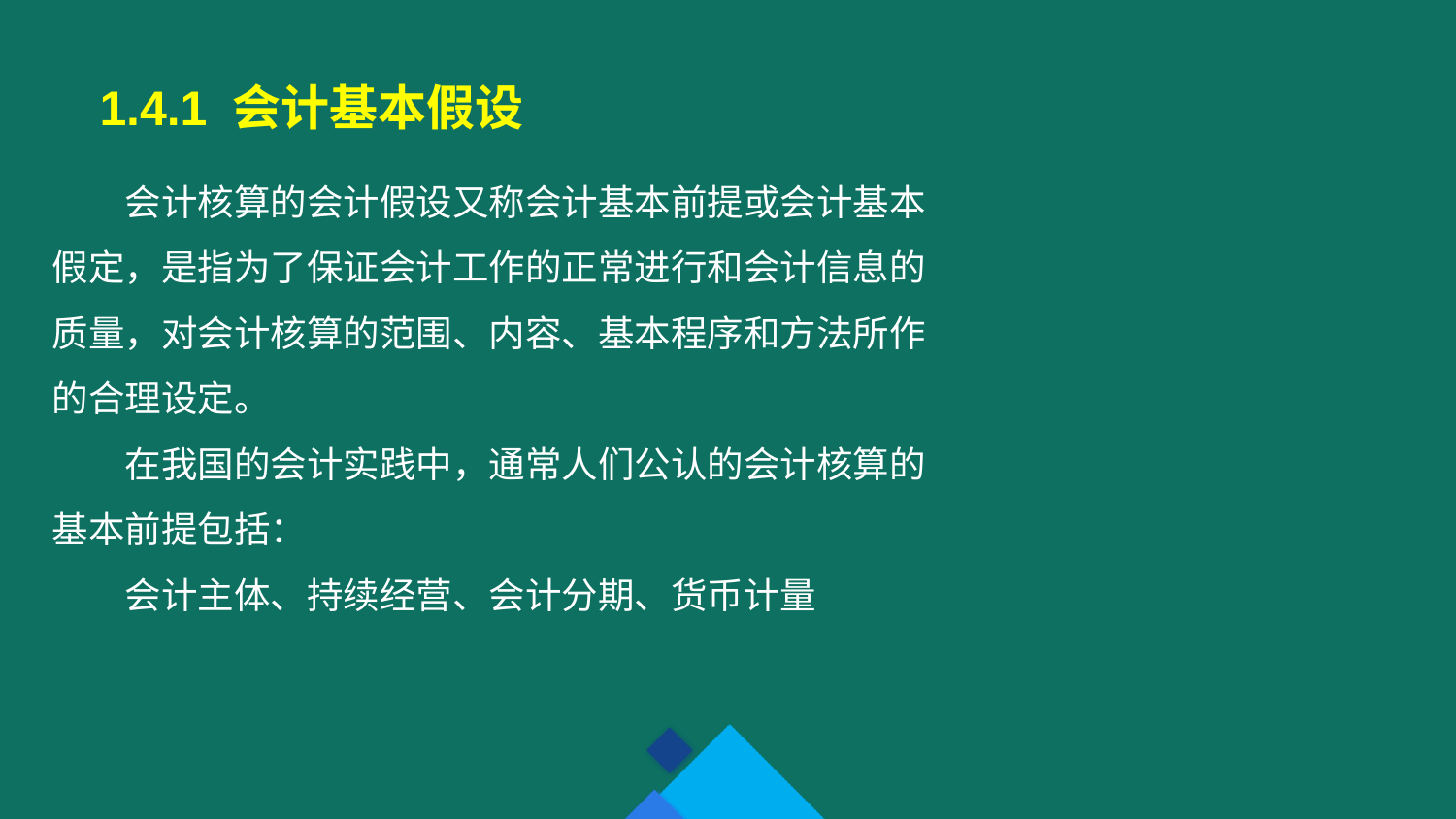

1.4.1 会计基本假设
会计核算的会计假设又称会计基本前提或会计基本假定，是指为了保证会计工作的正常进行和会计信息的质量，对会计核算的范围、内容、基本程序和方法所作的合理设定。
在我国的会计实践中，通常人们公认的会计核算的基本前提包括：
会计主体、持续经营、会计分期、货币计量